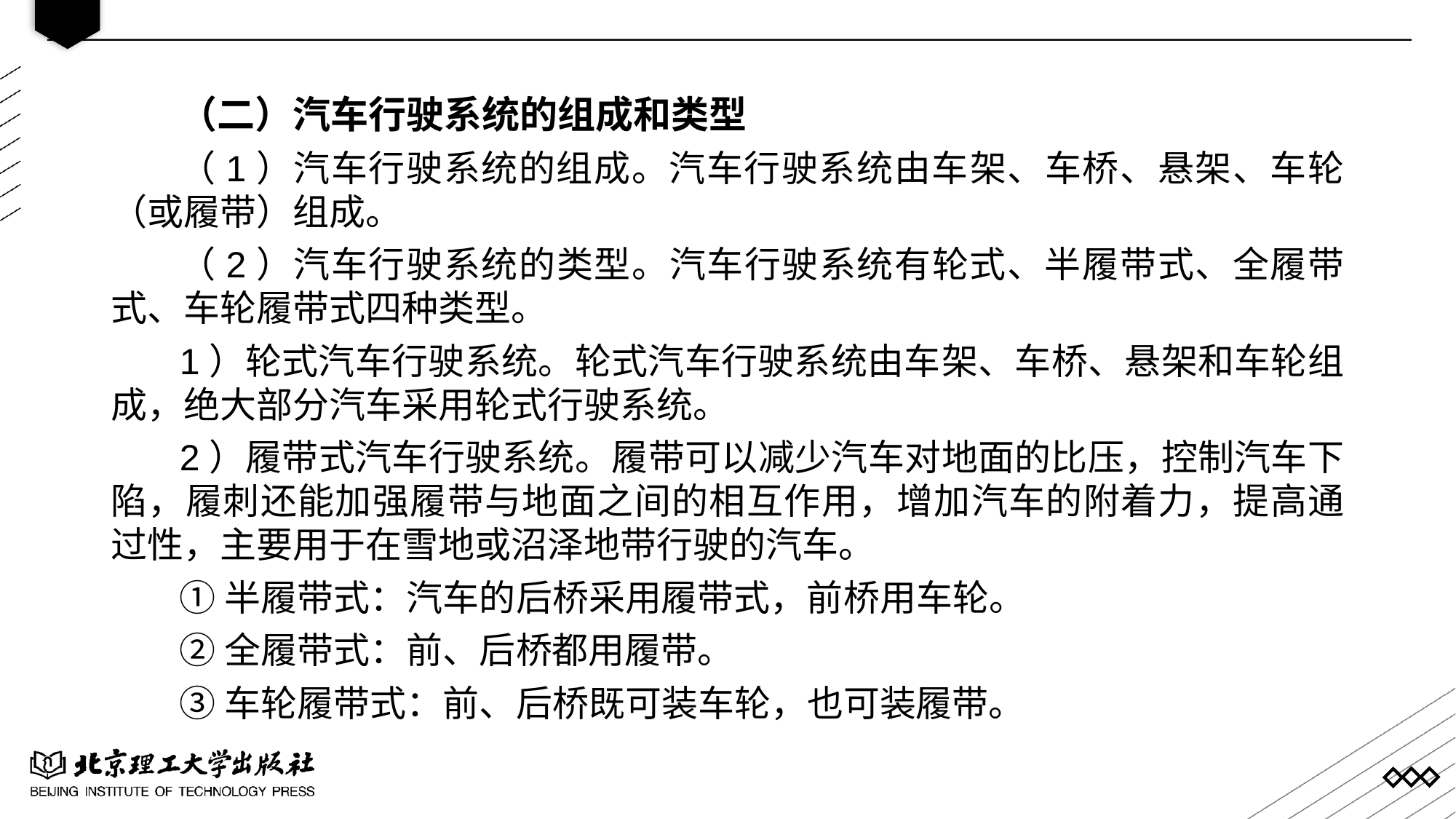

（二）汽车行驶系统的组成和类型
（1）汽车行驶系统的组成。汽车行驶系统由车架、车桥、悬架、车轮（或履带）组成。
（2）汽车行驶系统的类型。汽车行驶系统有轮式、半履带式、全履带式、车轮履带式四种类型。
1）轮式汽车行驶系统。轮式汽车行驶系统由车架、车桥、悬架和车轮组成，绝大部分汽车采用轮式行驶系统。
2）履带式汽车行驶系统。履带可以减少汽车对地面的比压，控制汽车下陷，履刺还能加强履带与地面之间的相互作用，增加汽车的附着力，提高通过性，主要用于在雪地或沼泽地带行驶的汽车。
①半履带式：汽车的后桥采用履带式，前桥用车轮。
②全履带式：前、后桥都用履带。
③车轮履带式：前、后桥既可装车轮，也可装履带。